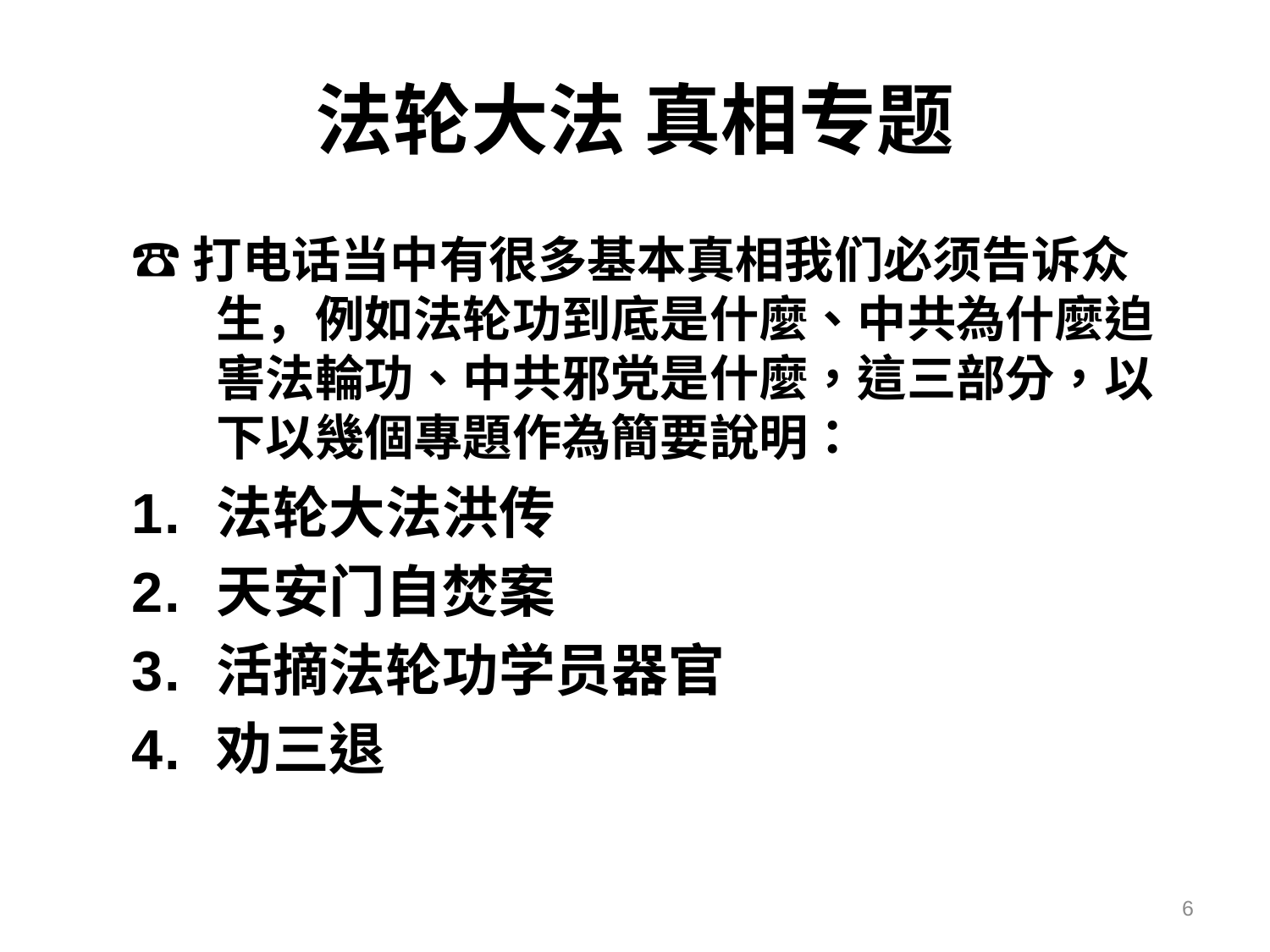

# 法轮大法 真相专题
☎打电话当中有很多基本真相我们必须告诉众生，例如法轮功到底是什麼、中共為什麼迫害法輪功、中共邪党是什麼，這三部分，以下以幾個專題作為簡要說明：
法轮大法洪传
天安门自焚案
活摘法轮功学员器官
劝三退

6